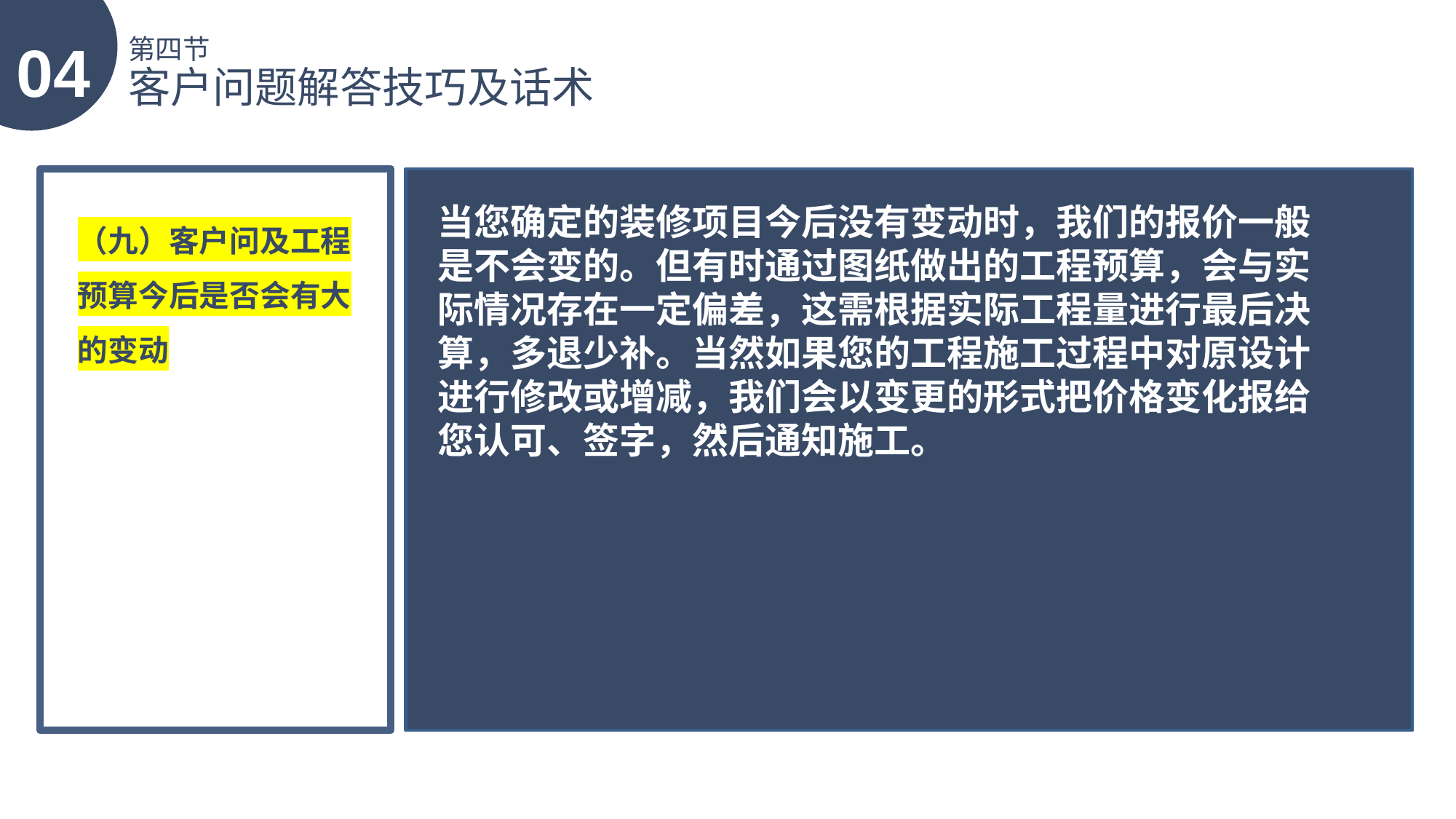

04
第四节
客户问题解答技巧及话术

当您确定的装修项目今后没有变动时，我们的报价一般是不会变的。但有时通过图纸做出的工程预算，会与实际情况存在一定偏差，这需根据实际工程量进行最后决算，多退少补。当然如果您的工程施工过程中对原设计进行修改或增减，我们会以变更的形式把价格变化报给您认可、签字，然后通知施工。
（九）客户问及工程预算今后是否会有大的变动